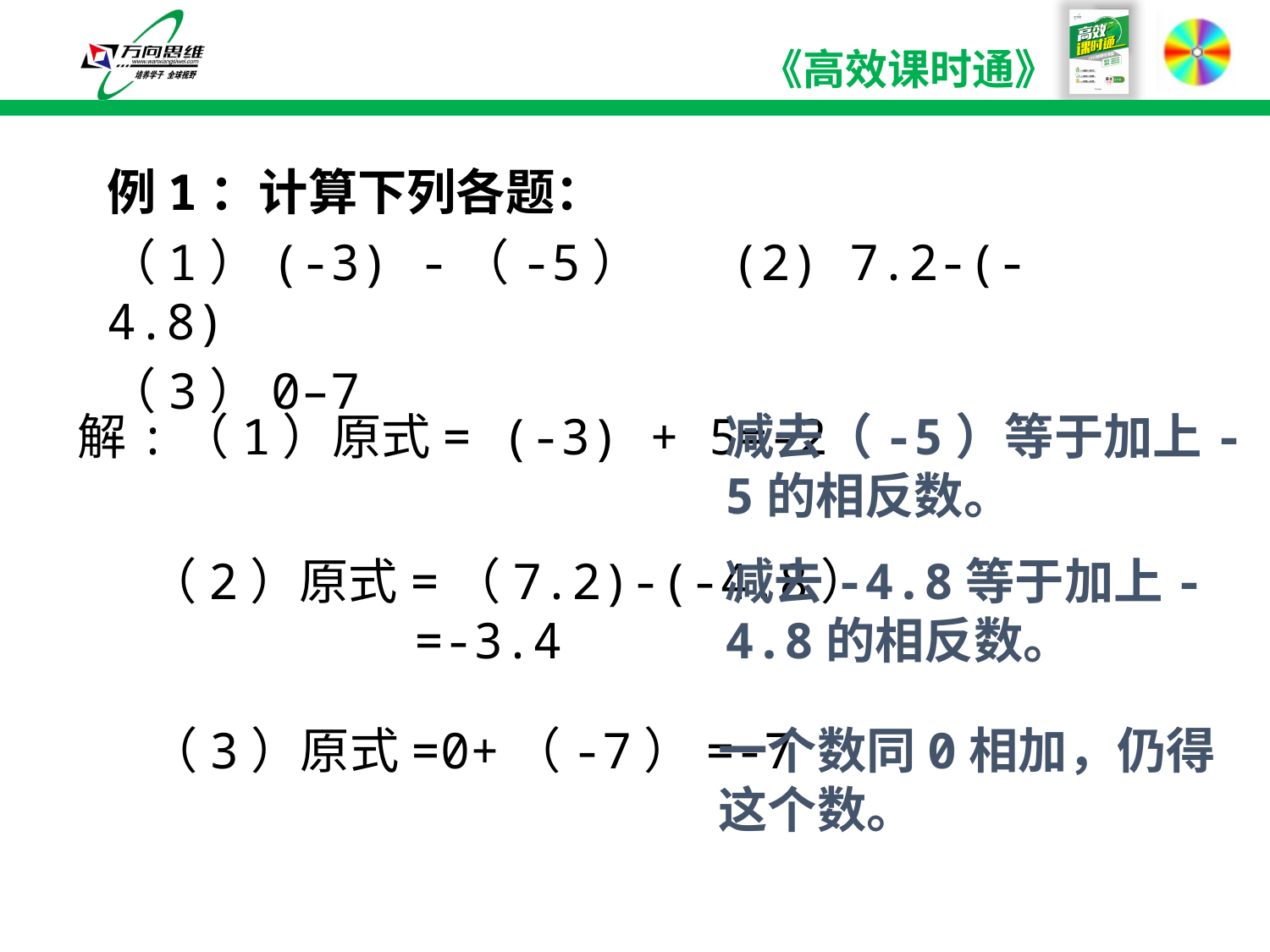

例1：计算下列各题：
（1）(-3) -（-5）       (2) 7.2-(-4.8)
（3）0–7
减去（-5）等于加上-5的相反数。
解:（1）原式= (-3) + 5=-2

（2）原式=（7.2)-(-4.8）
         =-3.4
减去-4.8等于加上-4.8的相反数。
（3）原式=0+（-7）=-7
一个数同0相加，仍得这个数。